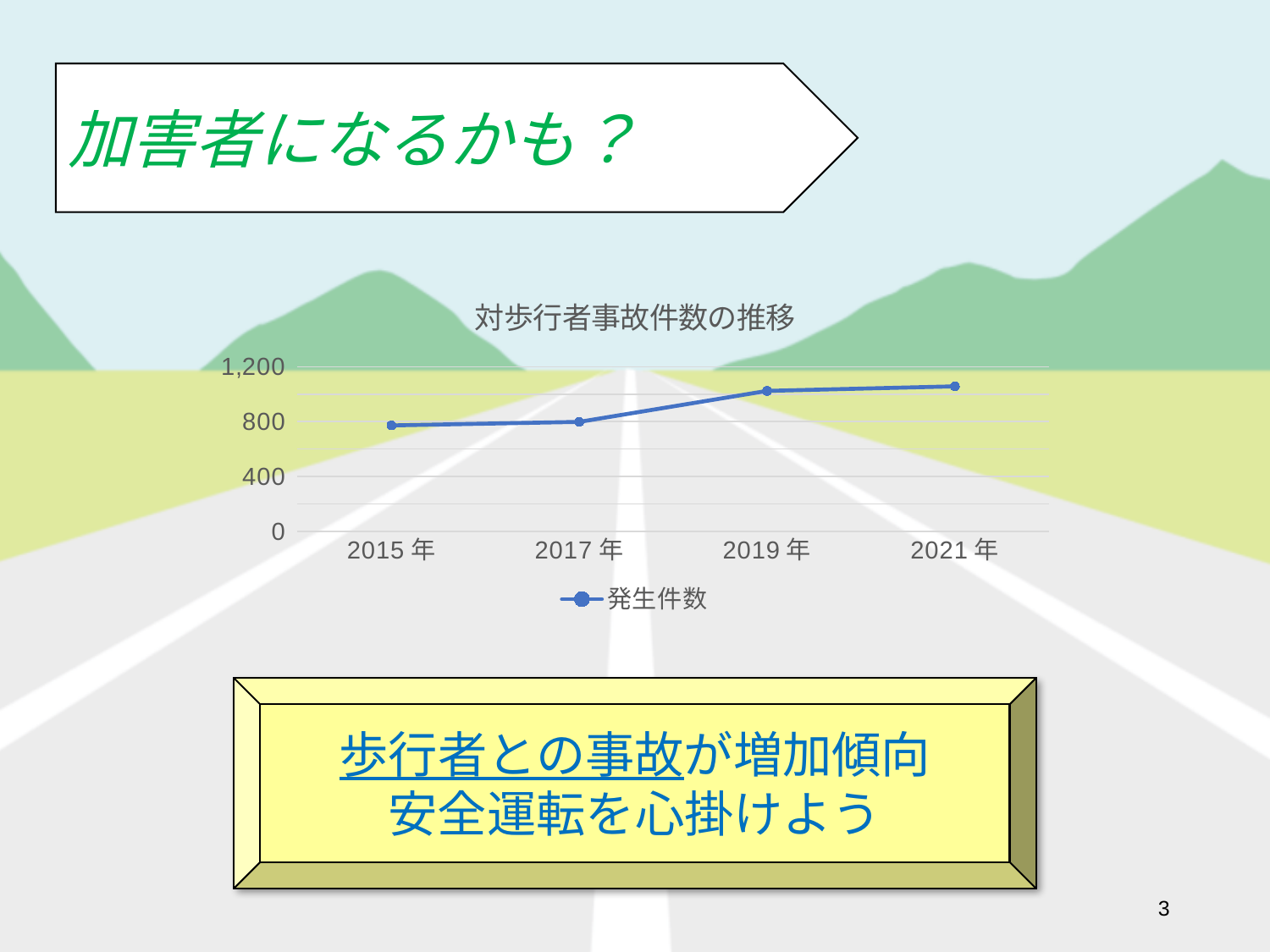

加害者になるかも？

### Chart: 対歩行者事故件数の推移

| Category | 発生件数 |
|---|---|
| 2015年 | 772.0 |
| 2017年 | 798.0 |
| 2019年 | 1024.0 |
| 2021年 | 1057.0 |
歩行者との事故が増加傾向
安全運転を心掛けよう
3